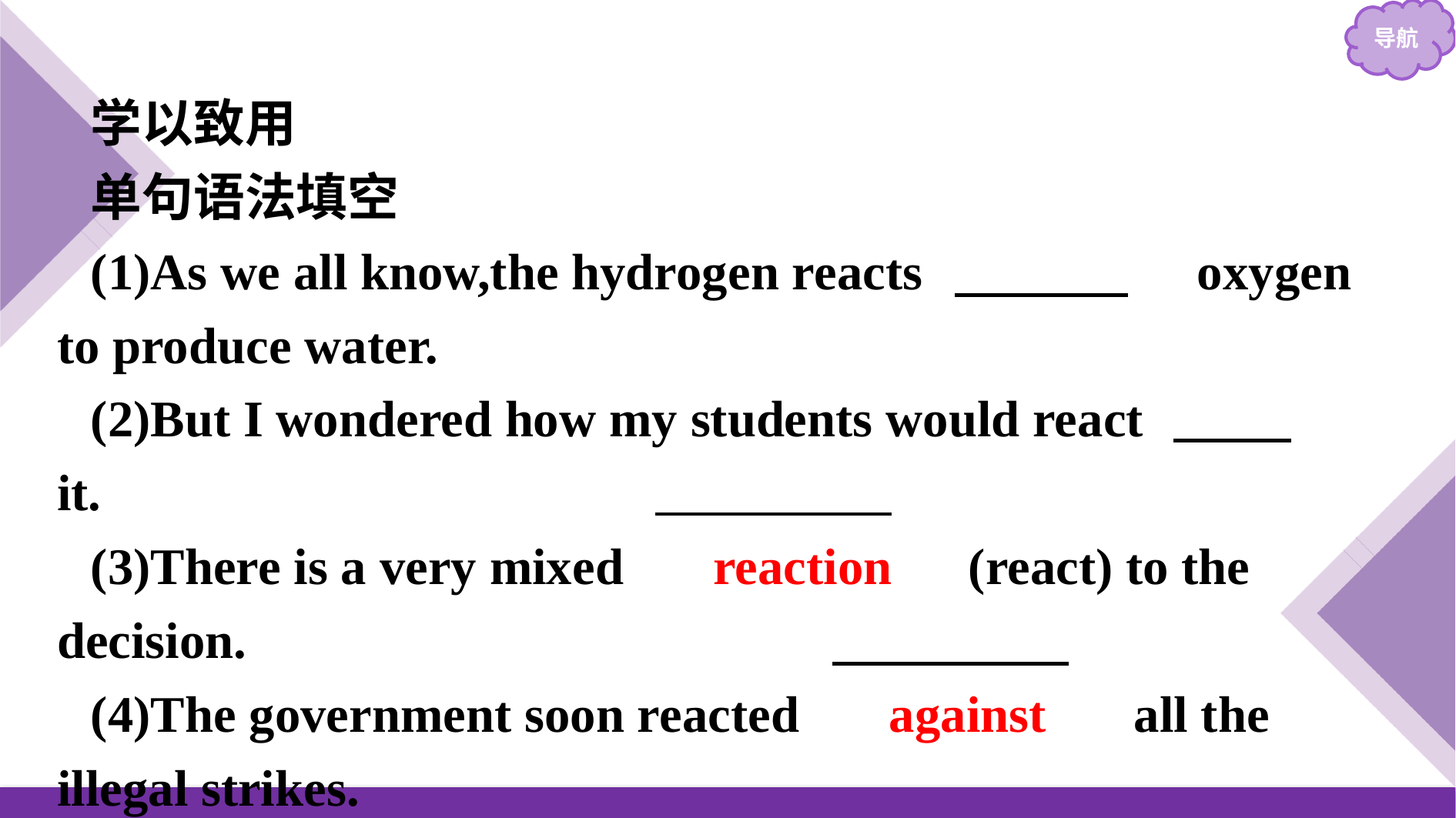

学以致用
单句语法填空
(1)As we all know,the hydrogen reacts 　with　 oxygen to produce water.
(2)But I wondered how my students would react 　to　 it.
(3)There is a very mixed 　reaction　(react) to the decision.
(4)The government soon reacted 　against　 all the illegal strikes.